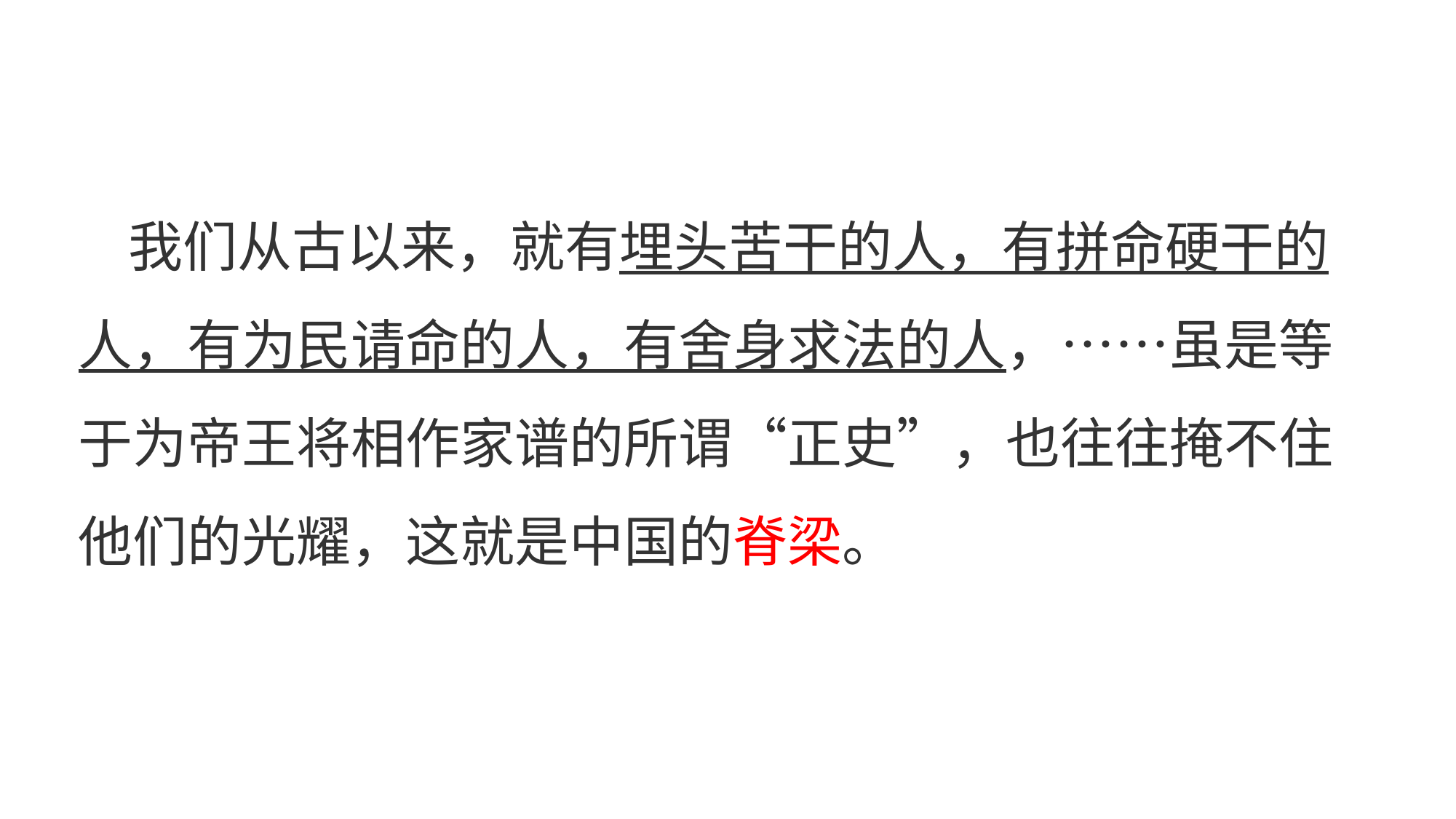

我们从古以来，就有埋头苦干的人，有拼命硬干的人，有为民请命的人，有舍身求法的人，……虽是等于为帝王将相作家谱的所谓“正史”，也往往掩不住他们的光耀，这就是中国的脊梁。